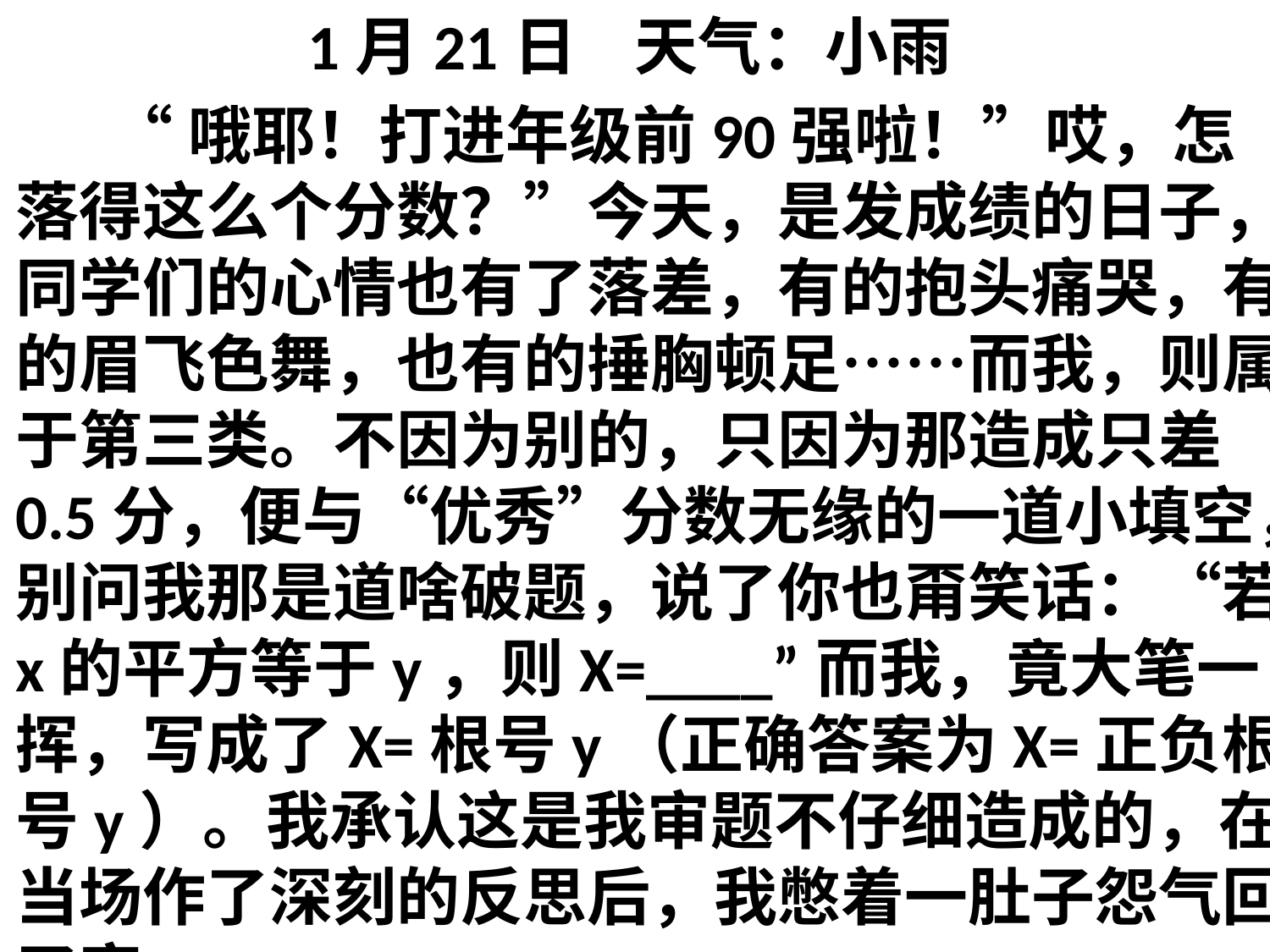

1月21日    天气：小雨
           “哦耶！打进年级前90强啦！”哎，怎落得这么个分数？”今天，是发成绩的日子，同学们的心情也有了落差，有的抱头痛哭，有的眉飞色舞，也有的捶胸顿足……而我，则属于第三类。不因为别的，只因为那造成只差0.5分，便与“优秀”分数无缘的一道小填空，别问我那是道啥破题，说了你也甭笑话：“若x的平方等于y，则X=____”而我，竟大笔一挥，写成了X=根号y（正确答案为X=正负根号y）。我承认这是我审题不仔细造成的，在当场作了深刻的反思后，我憋着一肚子怨气回了家。